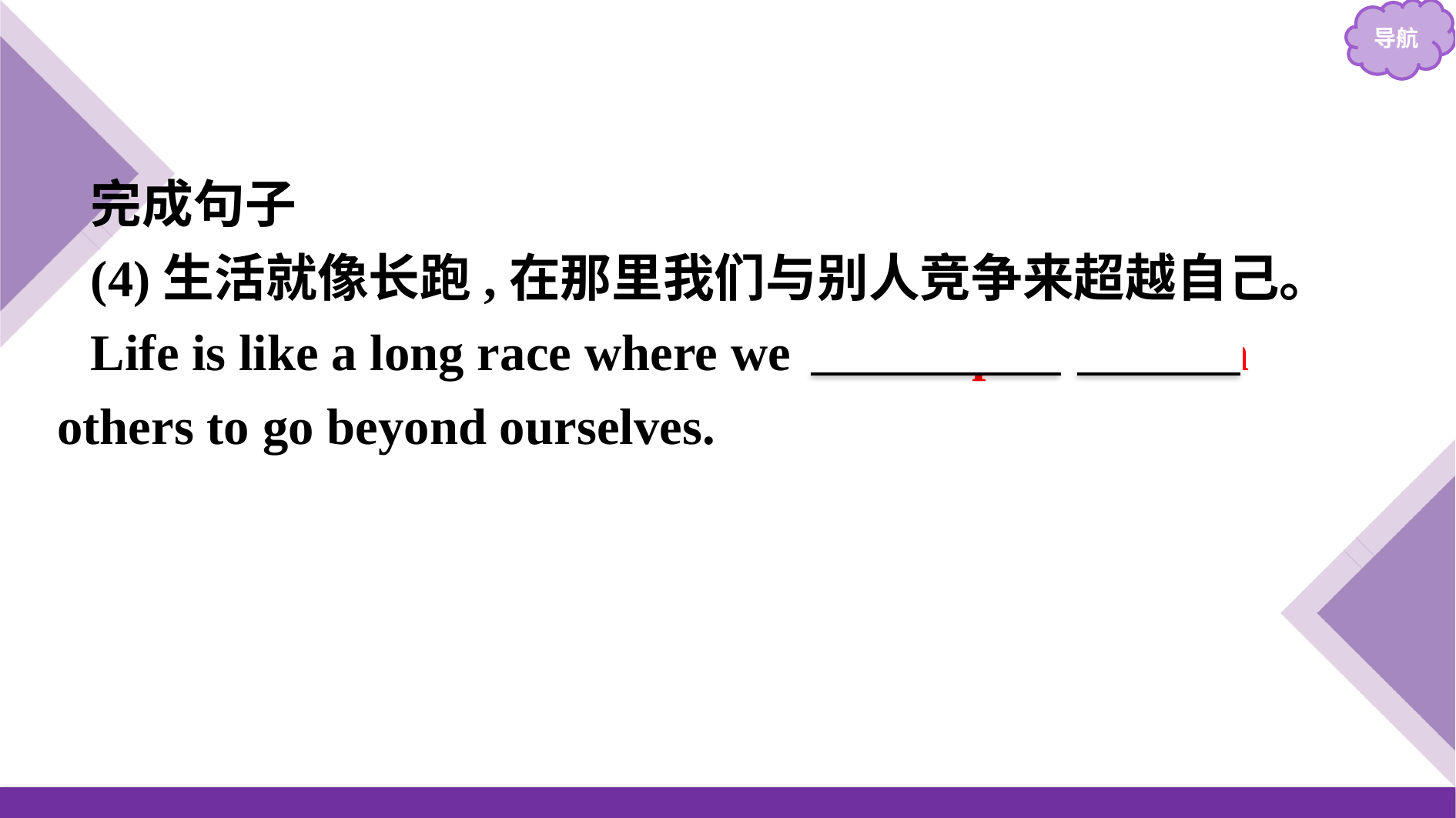

完成句子
(4)生活就像长跑,在那里我们与别人竞争来超越自己。
Life is like a long race where we 　compete　 with　others to go beyond ourselves.